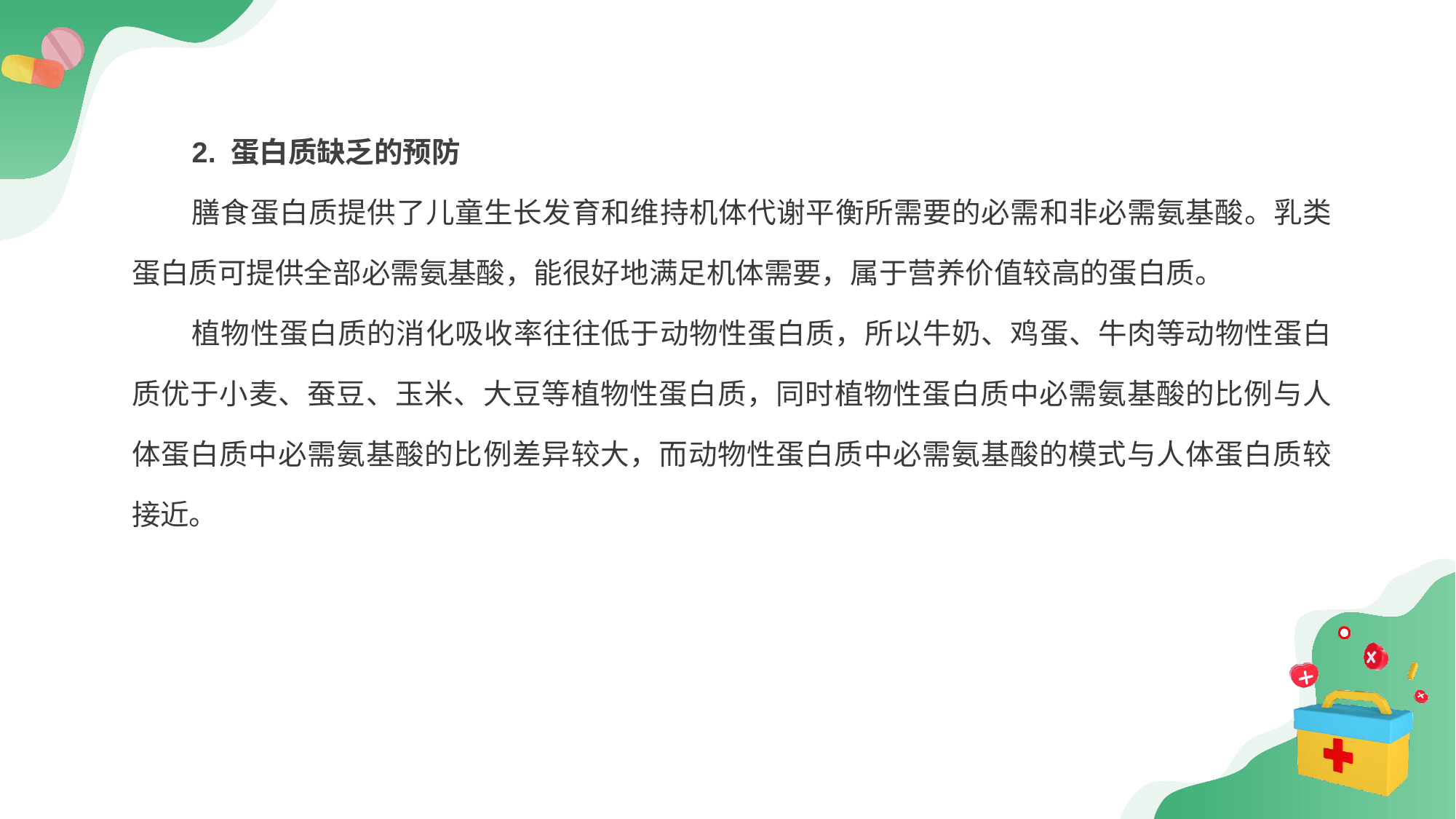

2. 蛋白质缺乏的预防
膳食蛋白质提供了儿童生长发育和维持机体代谢平衡所需要的必需和非必需氨基酸。乳类蛋白质可提供全部必需氨基酸，能很好地满足机体需要，属于营养价值较高的蛋白质。
植物性蛋白质的消化吸收率往往低于动物性蛋白质，所以牛奶、鸡蛋、牛肉等动物性蛋白质优于小麦、蚕豆、玉米、大豆等植物性蛋白质，同时植物性蛋白质中必需氨基酸的比例与人体蛋白质中必需氨基酸的比例差异较大，而动物性蛋白质中必需氨基酸的模式与人体蛋白质较接近。